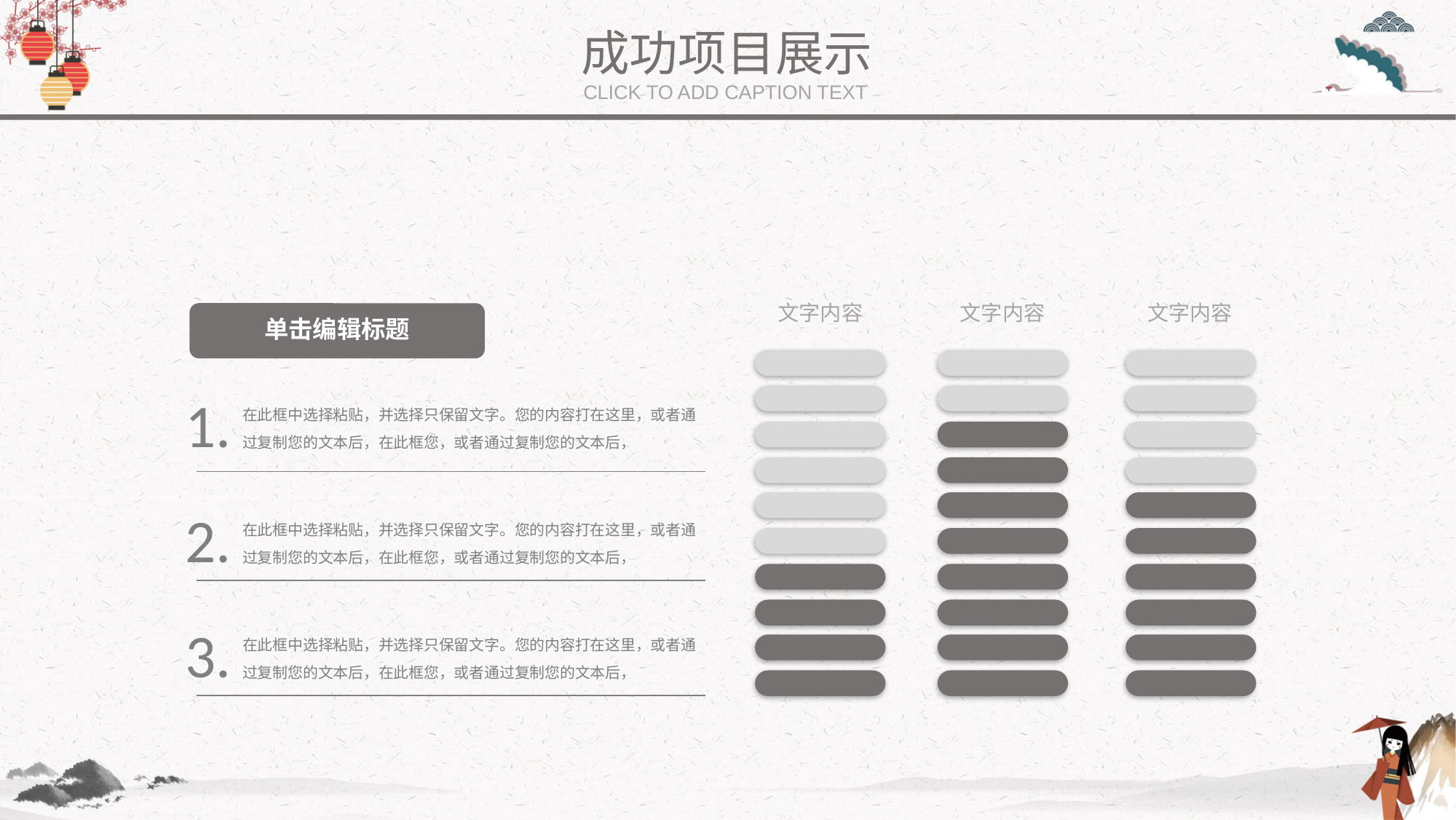

成功项目展示
CLICK TO ADD CAPTION TEXT

文字内容
文字内容
文字内容

单击编辑标题

1.

在此框中选择粘贴，并选择只保留文字。您的内容打在这里，或者通过复制您的文本后，在此框您，或者通过复制您的文本后，

2.
在此框中选择粘贴，并选择只保留文字。您的内容打在这里，或者通过复制您的文本后，在此框您，或者通过复制您的文本后，

3.
在此框中选择粘贴，并选择只保留文字。您的内容打在这里，或者通过复制您的文本后，在此框您，或者通过复制您的文本后，